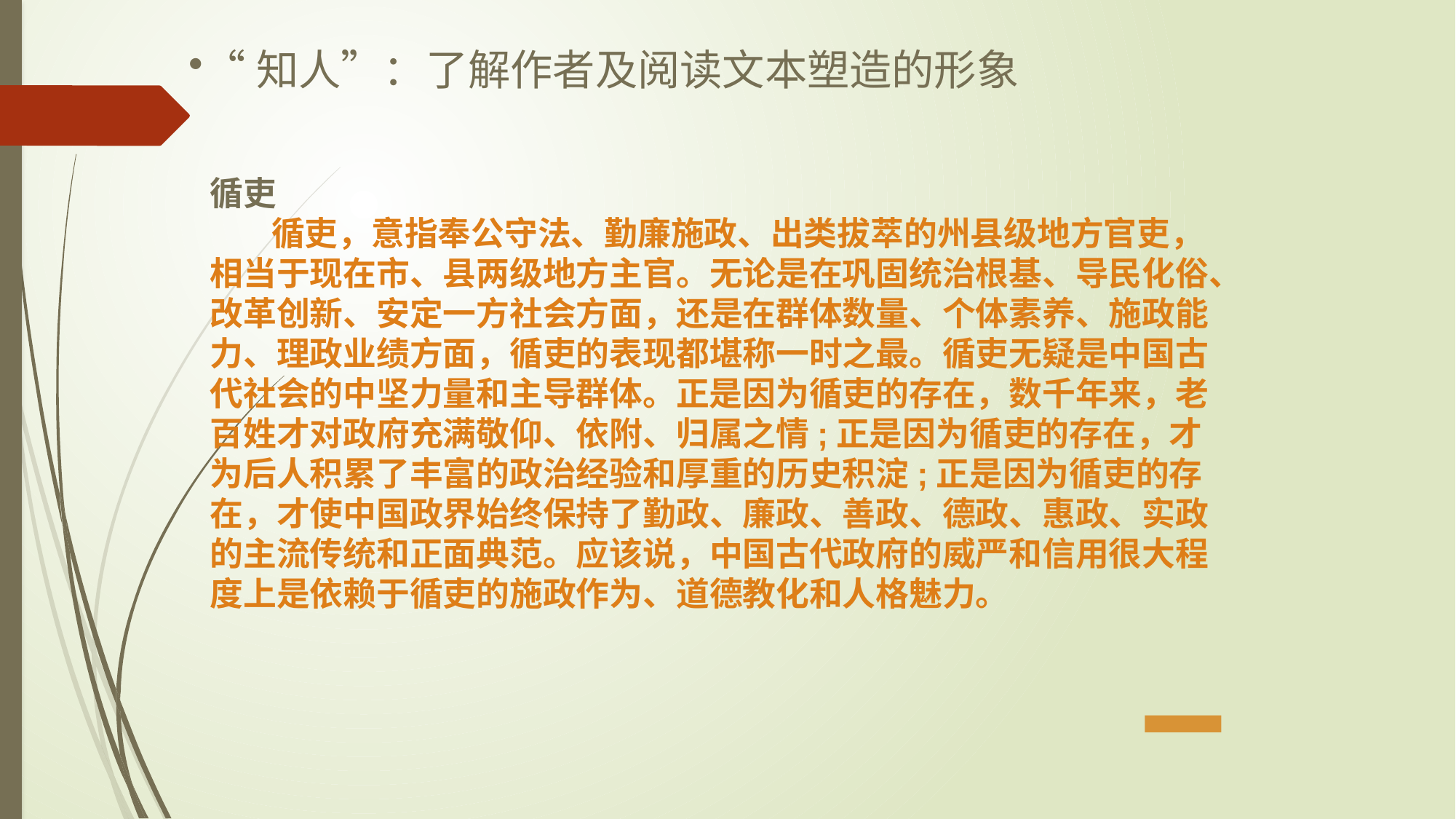

“知人”：了解作者及阅读文本塑造的形象

循吏
       循吏，意指奉公守法、勤廉施政、出类拔萃的州县级地方官吏，相当于现在市、县两级地方主官。无论是在巩固统治根基、导民化俗、改革创新、安定一方社会方面，还是在群体数量、个体素养、施政能力、理政业绩方面，循吏的表现都堪称一时之最。循吏无疑是中国古代社会的中坚力量和主导群体。正是因为循吏的存在，数千年来，老百姓才对政府充满敬仰、依附、归属之情;正是因为循吏的存在，才为后人积累了丰富的政治经验和厚重的历史积淀;正是因为循吏的存在，才使中国政界始终保持了勤政、廉政、善政、德政、惠政、实政的主流传统和正面典范。应该说，中国古代政府的威严和信用很大程度上是依赖于循吏的施政作为、道德教化和人格魅力。